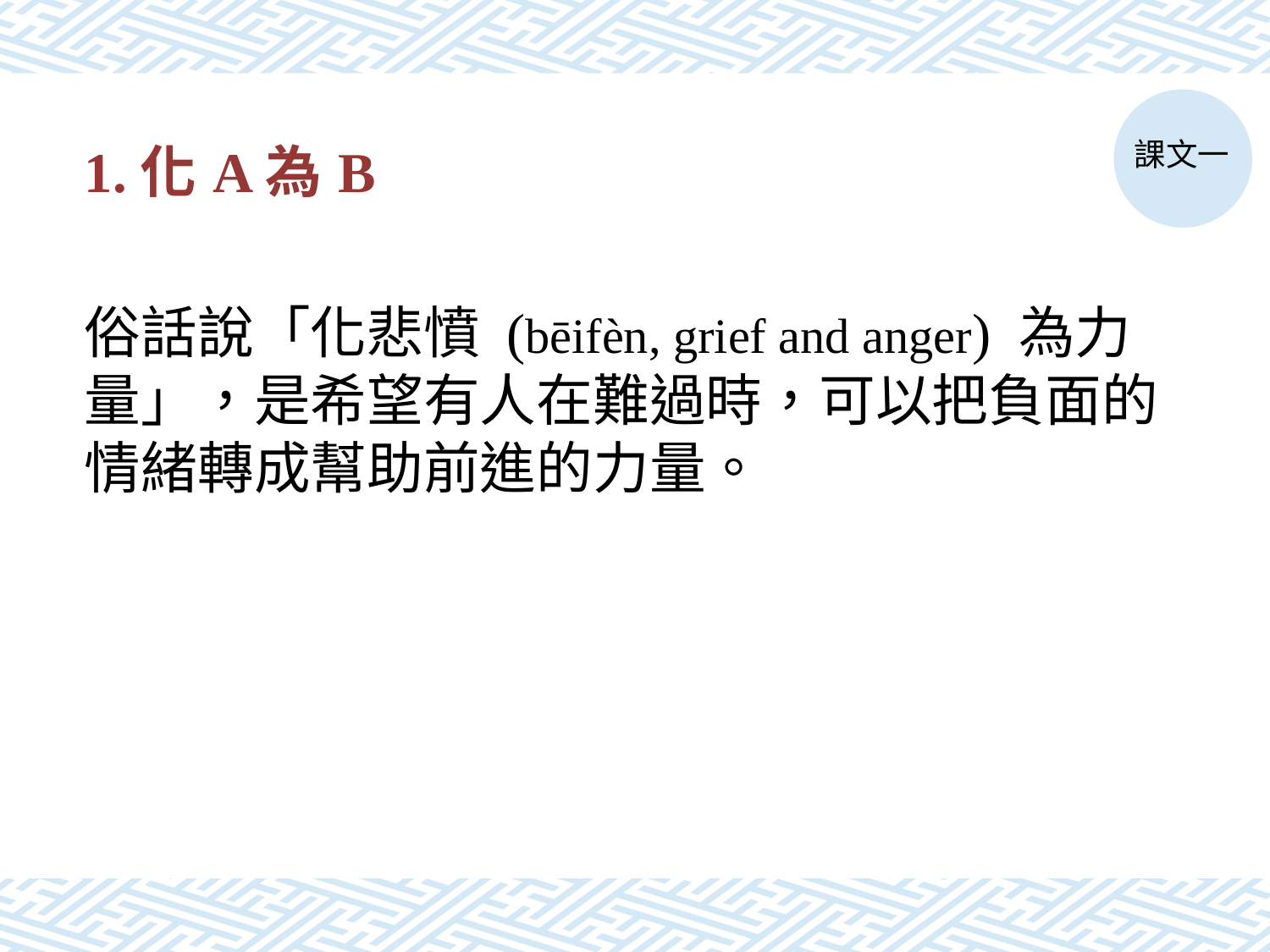

# 1.化A為B
課文一

俗話說「化悲憤 (bēifèn, grief and anger) 為力量」，是希望有人在難過時，可以把負面的情緒轉成幫助前進的力量。